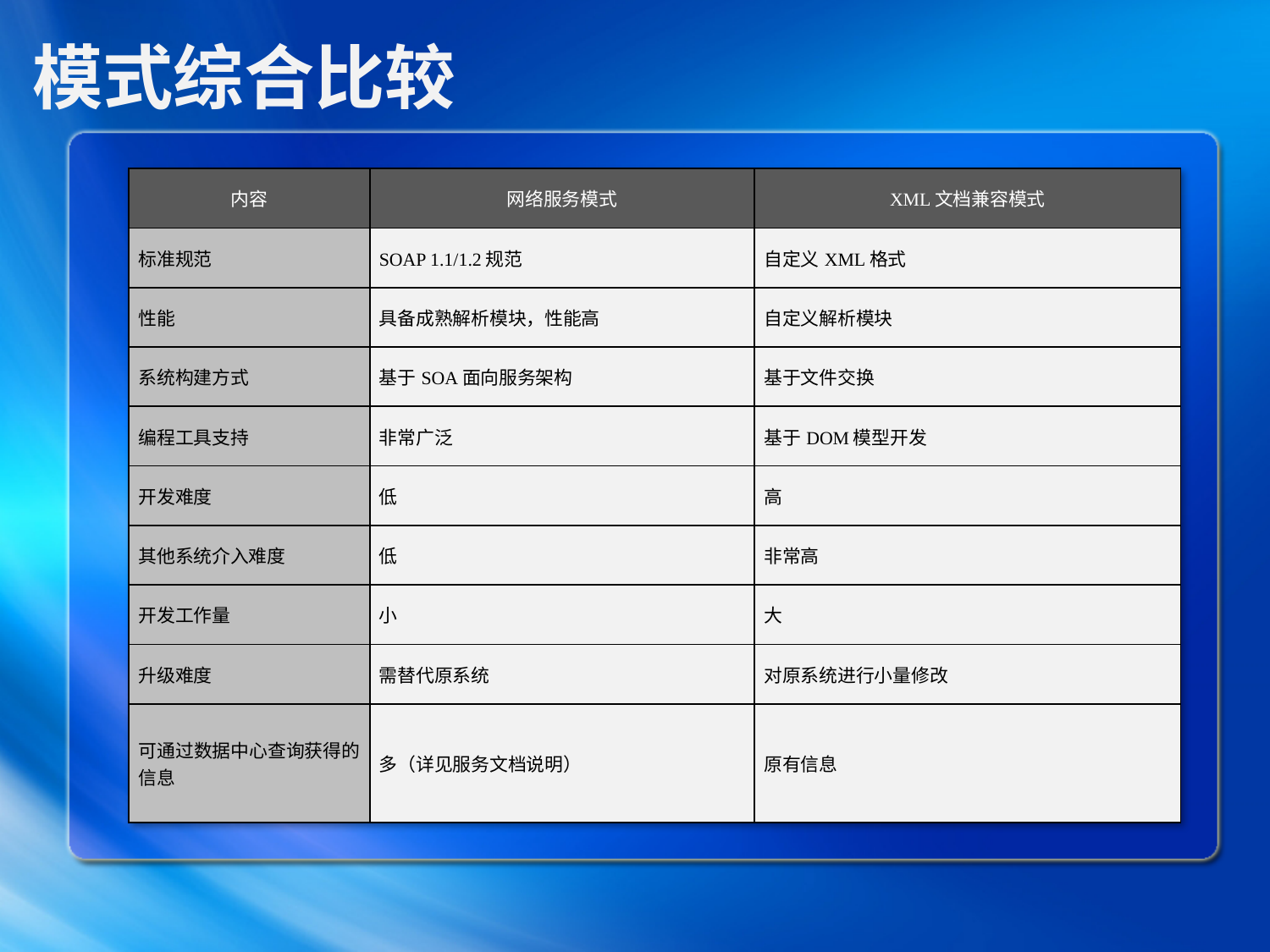

# 模式综合比较
| 内容 | 网络服务模式 | XML文档兼容模式 |
| --- | --- | --- |
| 标准规范 | SOAP 1.1/1.2规范 | 自定义XML格式 |
| 性能 | 具备成熟解析模块，性能高 | 自定义解析模块 |
| 系统构建方式 | 基于SOA面向服务架构 | 基于文件交换 |
| 编程工具支持 | 非常广泛 | 基于DOM模型开发 |
| 开发难度 | 低 | 高 |
| 其他系统介入难度 | 低 | 非常高 |
| 开发工作量 | 小 | 大 |
| 升级难度 | 需替代原系统 | 对原系统进行小量修改 |
| 可通过数据中心查询获得的信息 | 多（详见服务文档说明） | 原有信息 |